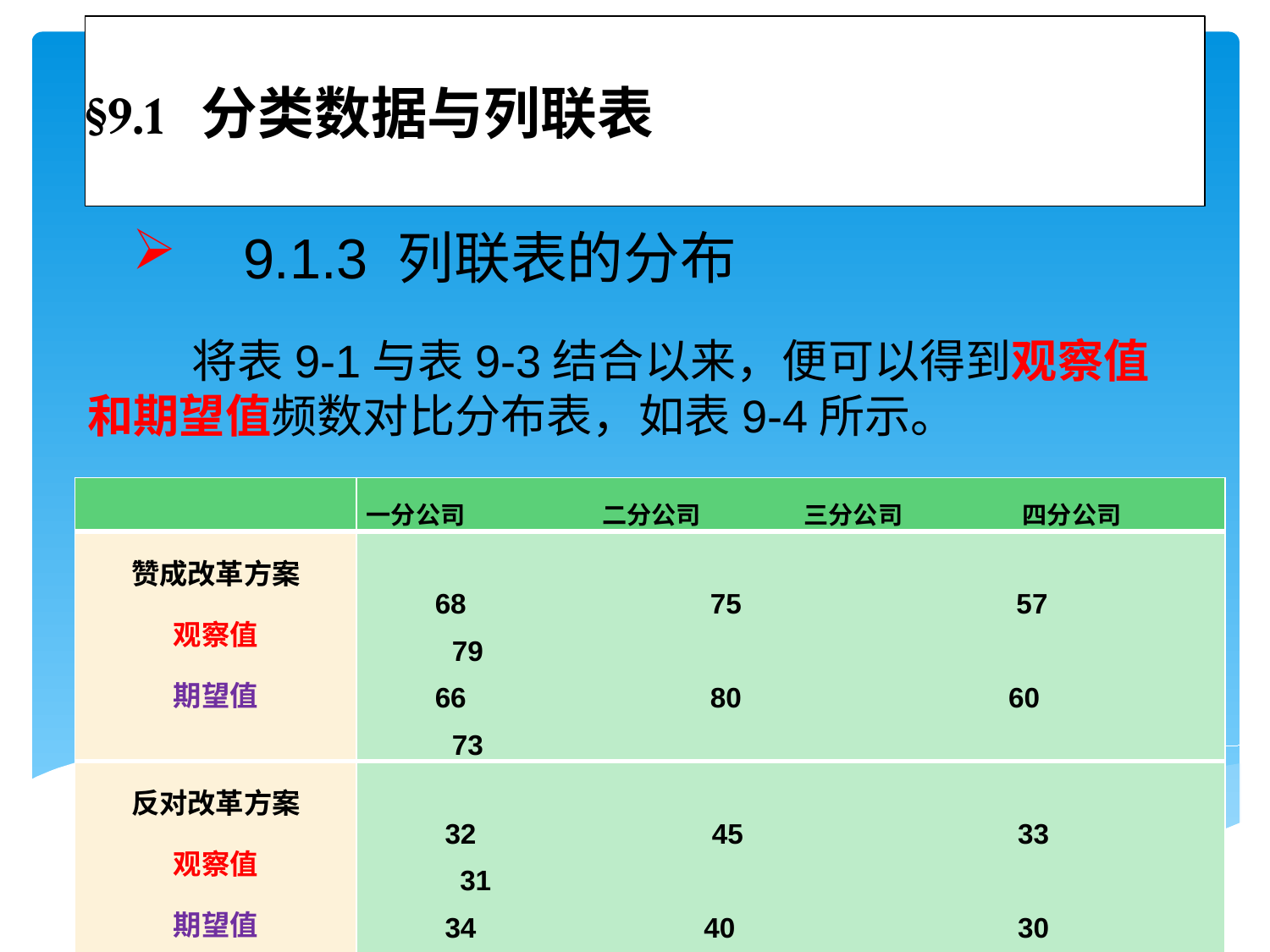

# §9.1  分类数据与列联表
   9.1.3 列联表的分布
         将表9-1与表9-3结合以来，便可以得到观察值和期望值频数对比分布表，如表9-4所示。
|  | 一分公司 二分公司 三分公司 四分公司 |
| --- | --- |
| 赞成改革方案 观察值 期望值 | 68 75 57 79 66 80 60 73 |
| 反对改革方案 观察值 期望值 | 32 45 33 31 34 40 30 37 |
表9-4   观察值和期望值频数对比分布表